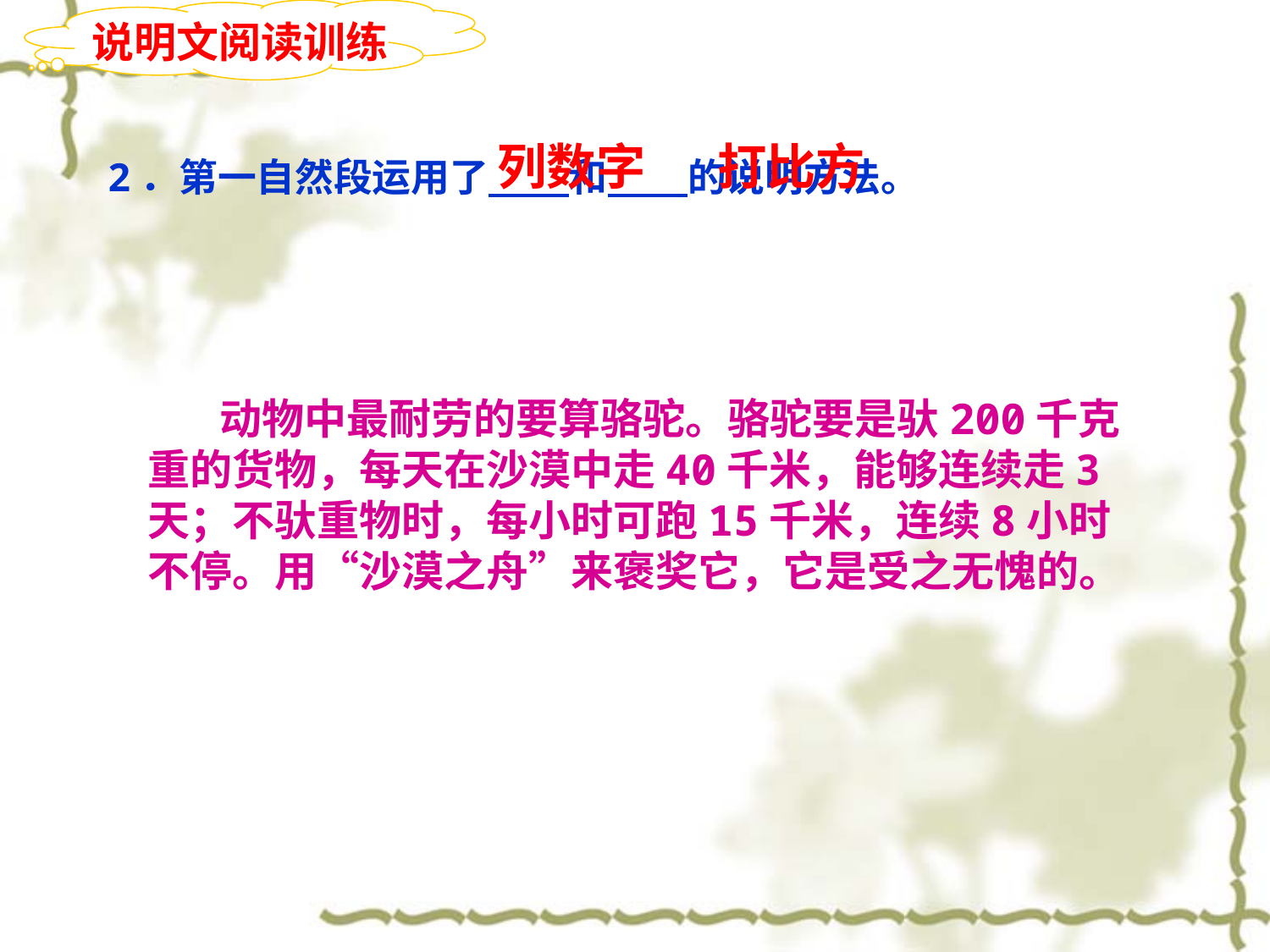

说明文阅读训练
列数字
打比方
2．第一自然段运用了         和         的说明方法。
         动物中最耐劳的要算骆驼。骆驼要是驮200千克重的货物，每天在沙漠中走40千米，能够连续走3天；不驮重物时，每小时可跑15千米，连续8小时不停。用“沙漠之舟”来褒奖它，它是受之无愧的。